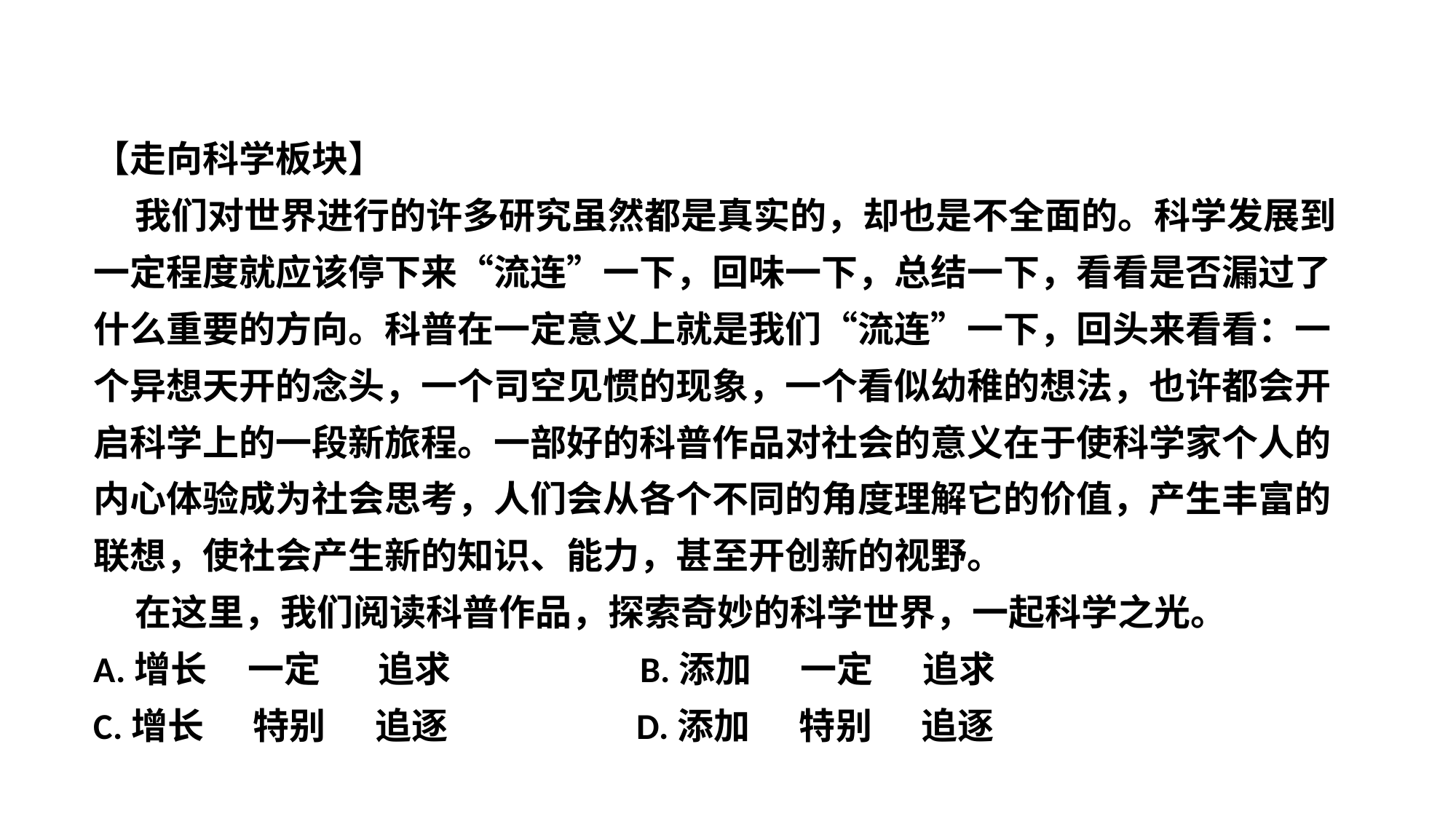

【走向科学板块】
    我们对世界进行的许多研究虽然都是真实的，却也是不全面的。科学发展到一定程度就应该停下来“流连”一下，回味一下，总结一下，看看是否漏过了什么重要的方向。科普在一定意义上就是我们“流连”一下，回头来看看：一个异想天开的念头，一个司空见惯的现象，一个看似幼稚的想法，也许都会开启科学上的一段新旅程。一部好的科普作品对社会的意义在于使科学家个人的内心体验成为社会思考，人们会从各个不同的角度理解它的价值，产生丰富的联想，使社会产生新的知识、能力，甚至开创新的视野。
    在这里，我们阅读科普作品，探索奇妙的科学世界，一起科学之光。
A.增长     一定       追求                      B.添加      一定      追求
C.增长      特别      追逐                      D.添加      特别      追逐